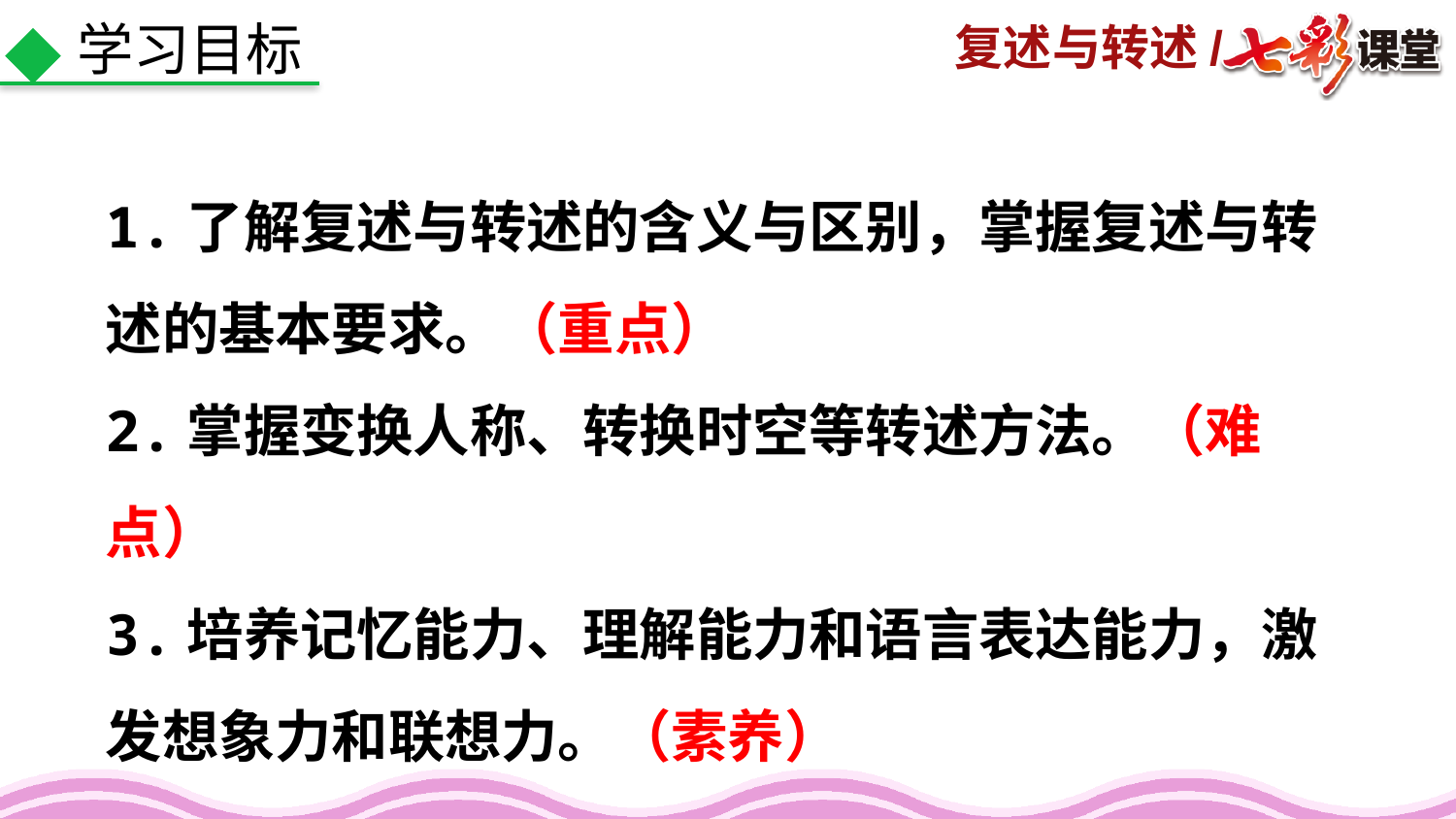

学习目标

1.了解复述与转述的含义与区别，掌握复述与转述的基本要求。（重点）
2.掌握变换人称、转换时空等转述方法。（难点）
3.培养记忆能力、理解能力和语言表达能力，激发想象力和联想力。（素养）